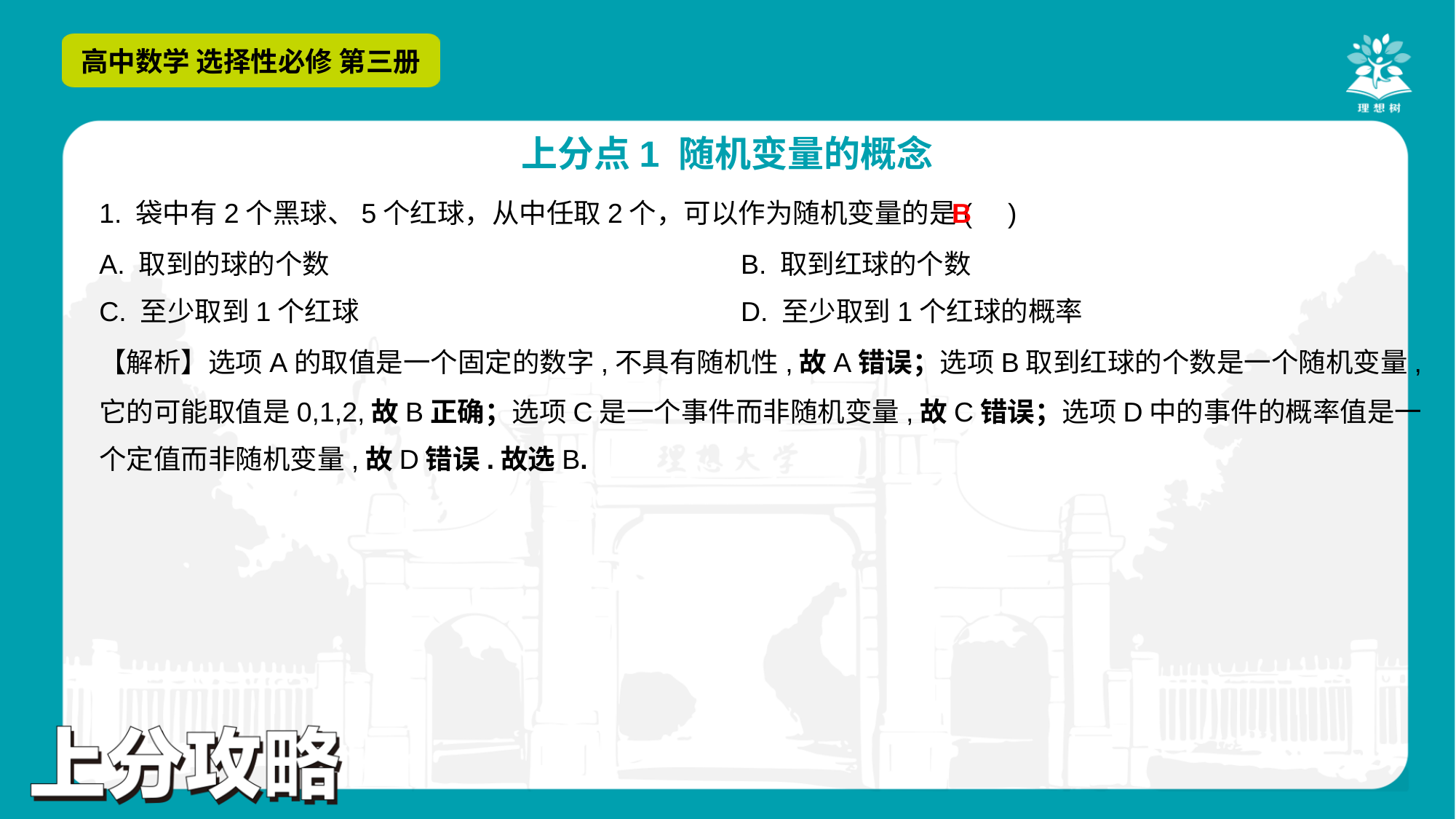

B
1. 袋中有2个黑球、5个红球，从中任取2个，可以作为随机变量的是(     )
A. 取到的球的个数	B. 取到红球的个数
C. 至少取到1个红球	D. 至少取到1个红球的概率
【解析】选项A的取值是一个固定的数字,不具有随机性,故A错误；选项B取到红球的个数是一个随机变量,
它的可能取值是0,1,2,故B正确；选项C是一个事件而非随机变量,故C错误；选项D中的事件的概率值是一
个定值而非随机变量,故D错误.故选B.